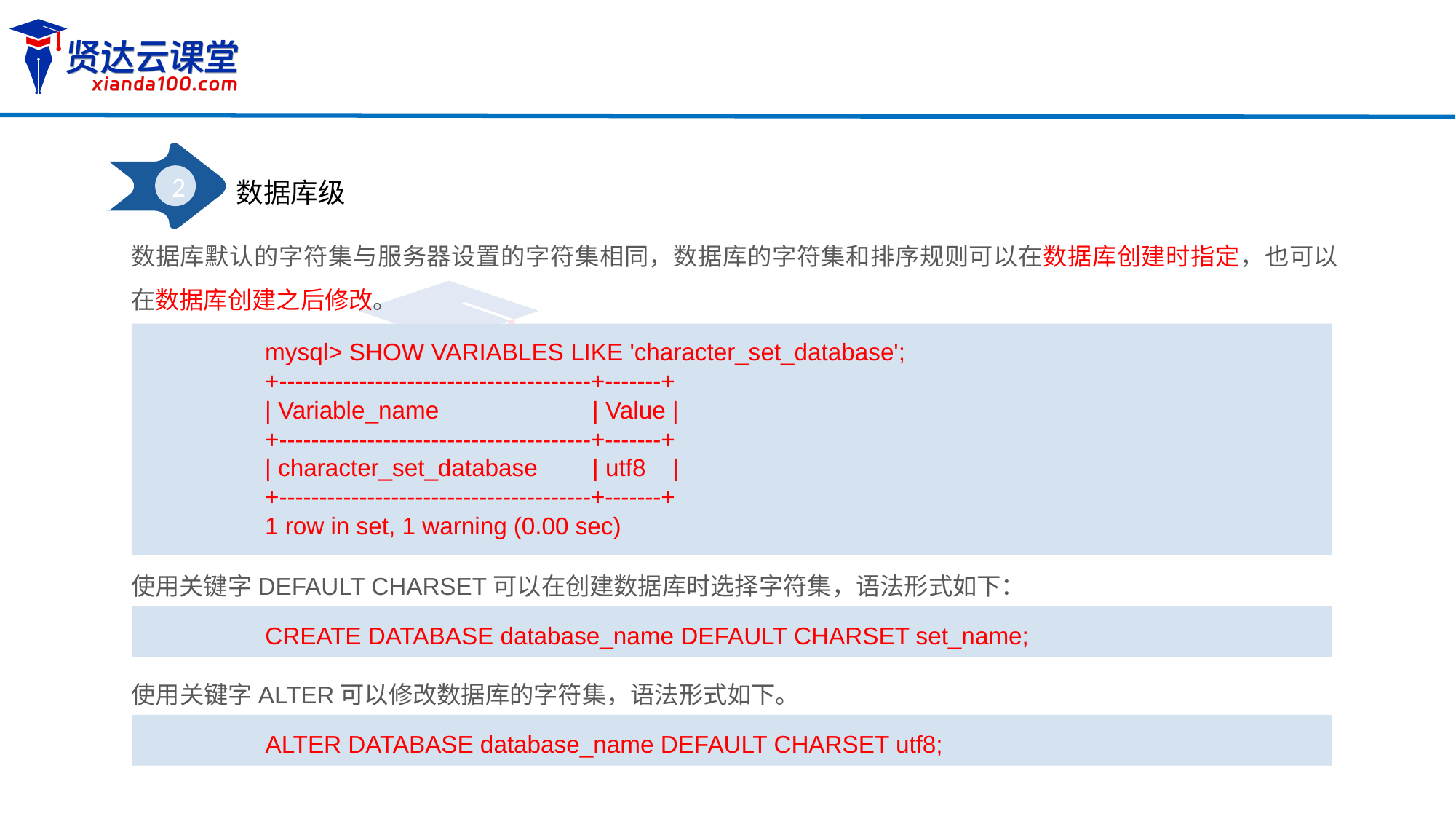

2
数据库级
数据库默认的字符集与服务器设置的字符集相同，数据库的字符集和排序规则可以在数据库创建时指定，也可以在数据库创建之后修改。

mysql> SHOW VARIABLES LIKE 'character_set_database';
+---------------------------------------+-------+
| Variable_name 		| Value |
+---------------------------------------+-------+
| character_set_database 	| utf8    |
+---------------------------------------+-------+
1 row in set, 1 warning (0.00 sec)
使用关键字DEFAULT CHARSET可以在创建数据库时选择字符集，语法形式如下：

CREATE DATABASE database_name DEFAULT CHARSET set_name;
使用关键字ALTER可以修改数据库的字符集，语法形式如下。

ALTER DATABASE database_name DEFAULT CHARSET utf8;